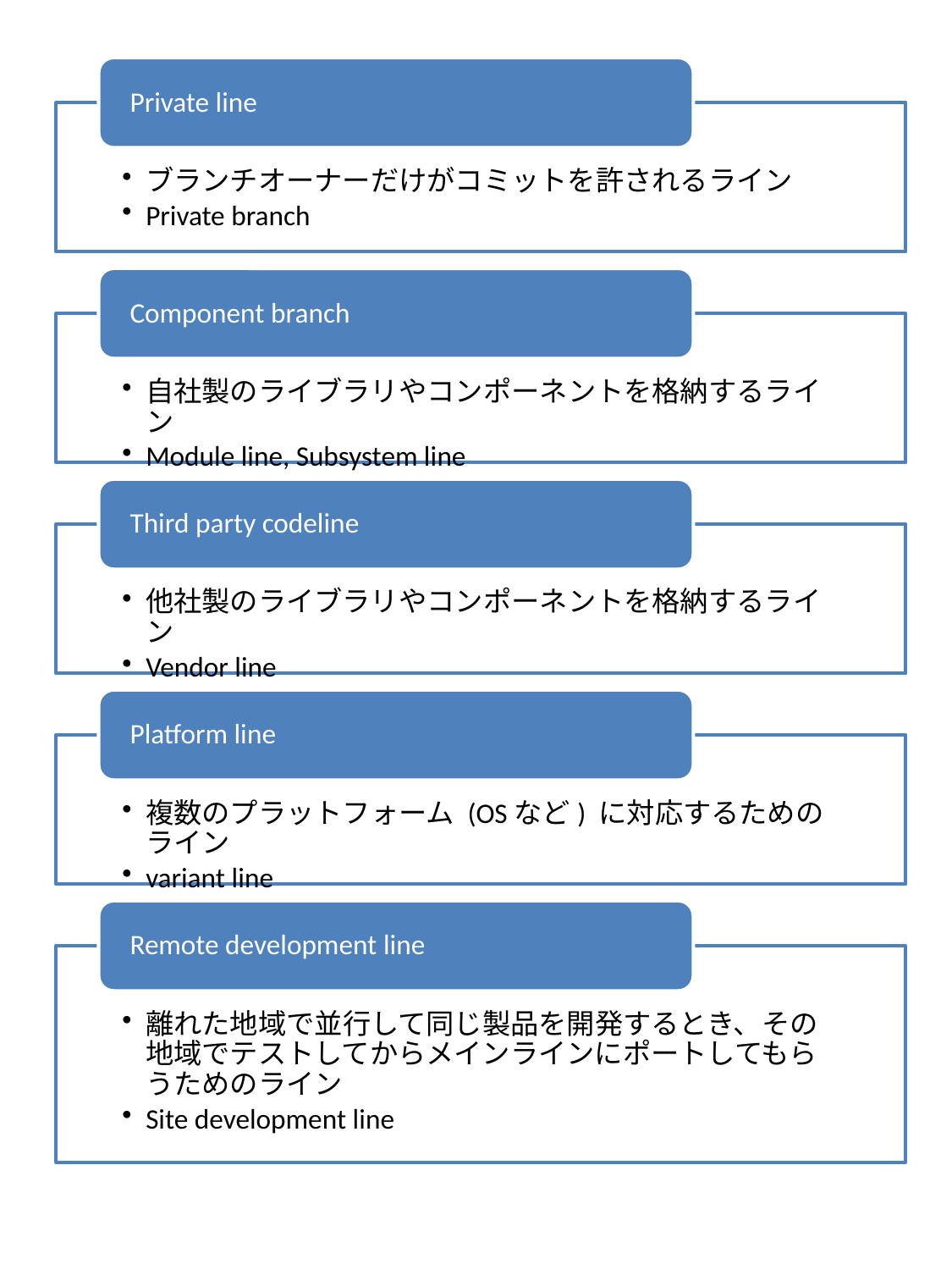

ブランチオーナーだけがコミットを許されるライン
Private branch
Private line
自社製のライブラリやコンポーネントを格納するライン
Module line, Subsystem line
Component branch
他社製のライブラリやコンポーネントを格納するライン
Vendor line
Third party codeline
複数のプラットフォーム (OSなど) に対応するためのライン
variant line
Platform line
離れた地域で並行して同じ製品を開発するとき、その地域でテストしてからメインラインにポートしてもらうためのライン
Site development line
Remote development line